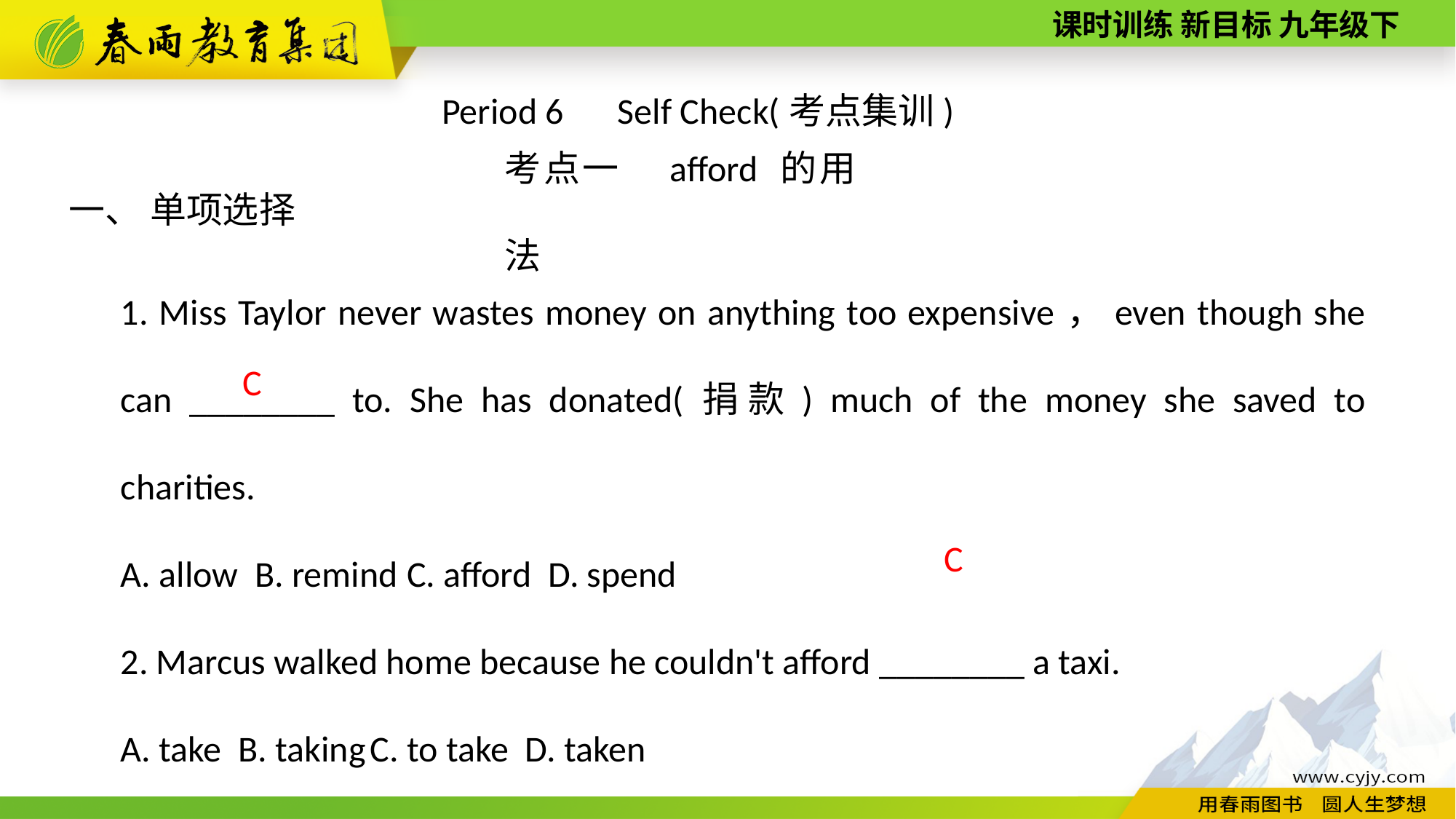

Period 6　Self Check(考点集训)
考点一　afford 的用法
一、 单项选择
1. Miss Taylor never wastes money on anything too expensive，even though she can ________ to. She has donated(捐款) much of the money she saved to charities.
A. allow  B. remind  C. afford  D. spend
2. Marcus walked home because he couldn't afford ________ a taxi.
A. take  B. taking C. to take  D. taken
 C
 C